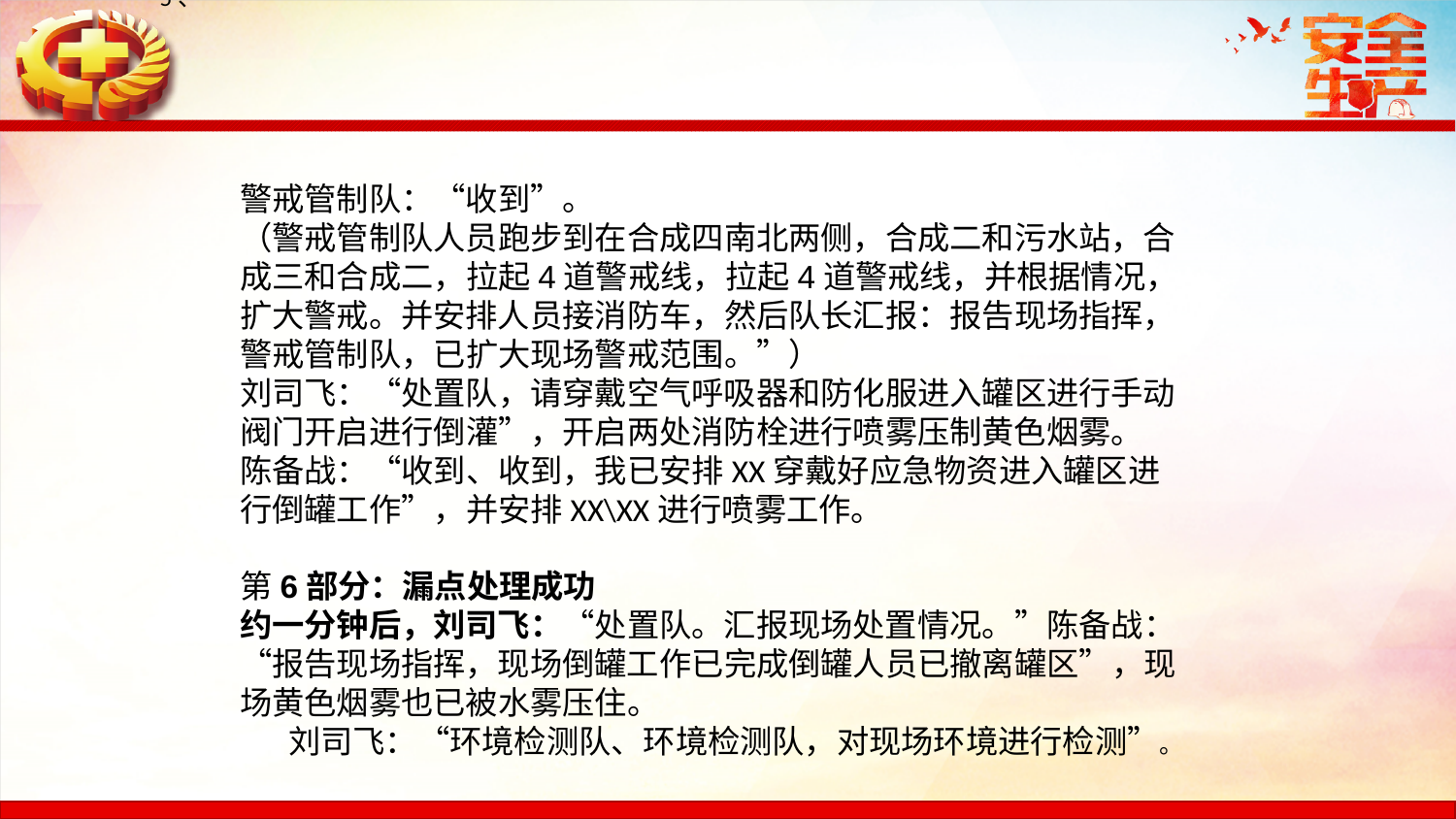

5、
警戒管制队：“收到”。 （警戒管制队人员跑步到在合成四南北两侧，合成二和污水站，合成三和合成二，拉起4道警戒线，拉起4道警戒线，并根据情况，扩大警戒。并安排人员接消防车，然后队长汇报：报告现场指挥，警戒管制队，已扩大现场警戒范围。”）刘司飞：“处置队，请穿戴空气呼吸器和防化服进入罐区进行手动阀门开启进行倒灌”，开启两处消防栓进行喷雾压制黄色烟雾。陈备战：“收到、收到，我已安排XX穿戴好应急物资进入罐区进行倒罐工作”，并安排XX\XX进行喷雾工作。               第6部分：漏点处理成功约一分钟后，刘司飞：“处置队。汇报现场处置情况。”陈备战：“报告现场指挥，现场倒罐工作已完成倒罐人员已撤离罐区”，现场黄色烟雾也已被水雾压住。刘司飞：“环境检测队、环境检测队，对现场环境进行检测”。